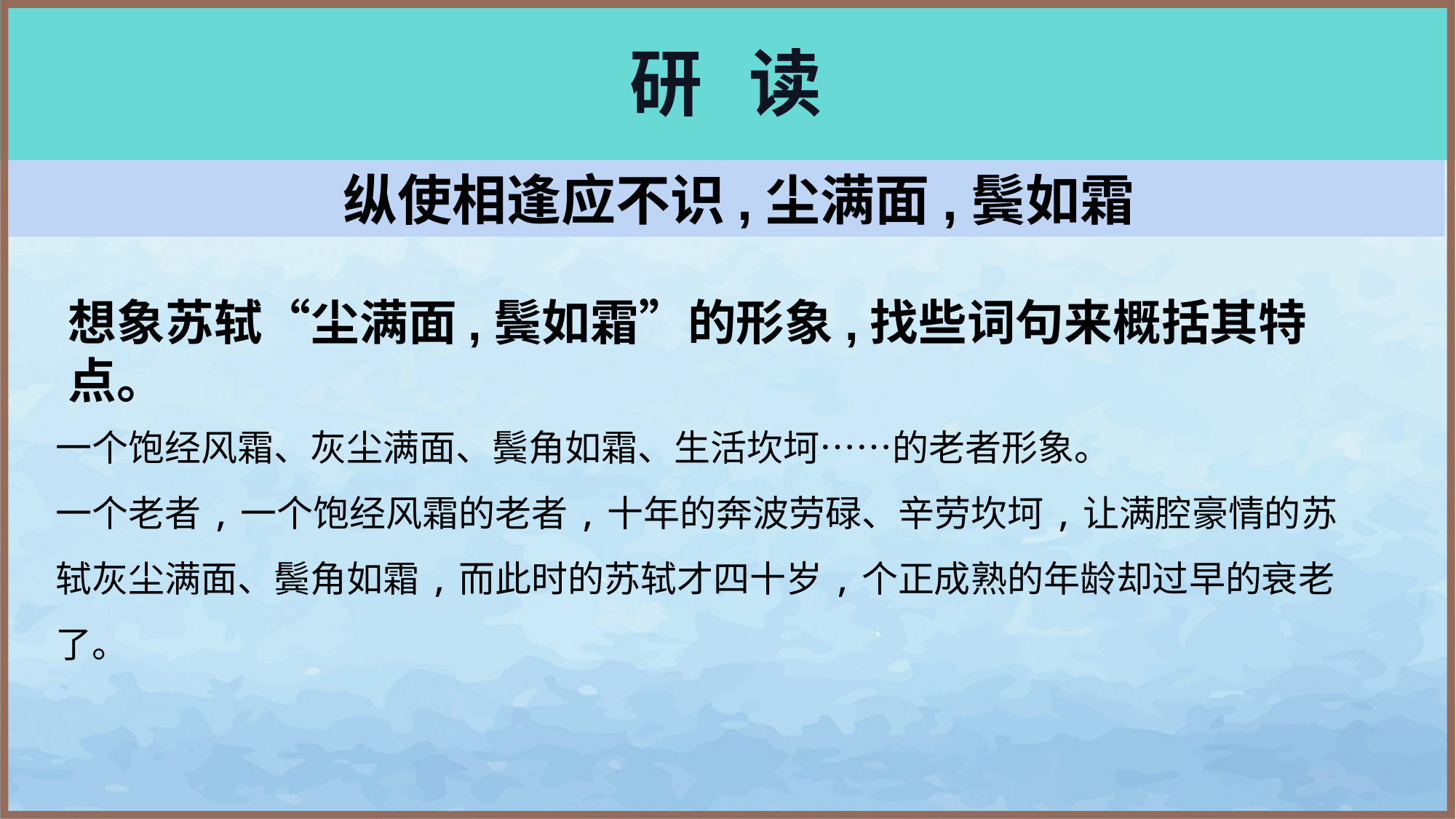

# 研  读
纵使相逢应不识,尘满面,鬓如霜
想象苏轼“尘满面,鬓如霜”的形象,找些词句来概括其特点。
一个饱经风霜、灰尘满面、鬓角如霜、生活坎坷……的老者形象。
一个老者,一个饱经风霜的老者,十年的奔波劳碌、辛劳坎坷,让满腔豪情的苏轼灰尘满面、鬓角如霜,而此时的苏轼才四十岁,个正成熟的年龄却过早的衰老了。